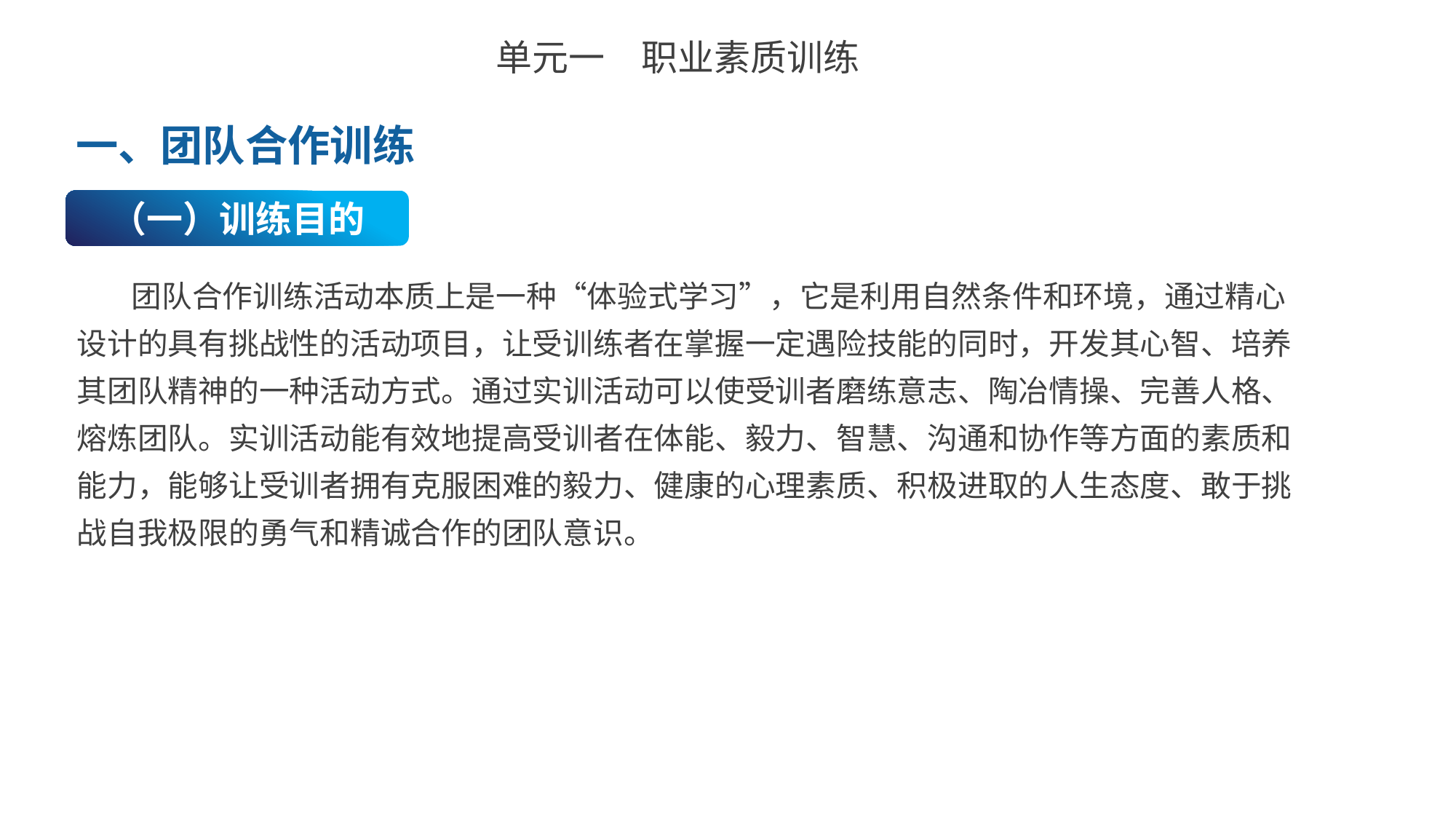

单元一　职业素质训练
一、团队合作训练
（一）训练目的
团队合作训练活动本质上是一种“体验式学习”，它是利用自然条件和环境，通过精心设计的具有挑战性的活动项目，让受训练者在掌握一定遇险技能的同时，开发其心智、培养其团队精神的一种活动方式。通过实训活动可以使受训者磨练意志、陶冶情操、完善人格、熔炼团队。实训活动能有效地提高受训者在体能、毅力、智慧、沟通和协作等方面的素质和能力，能够让受训者拥有克服困难的毅力、健康的心理素质、积极进取的人生态度、敢于挑战自我极限的勇气和精诚合作的团队意识。